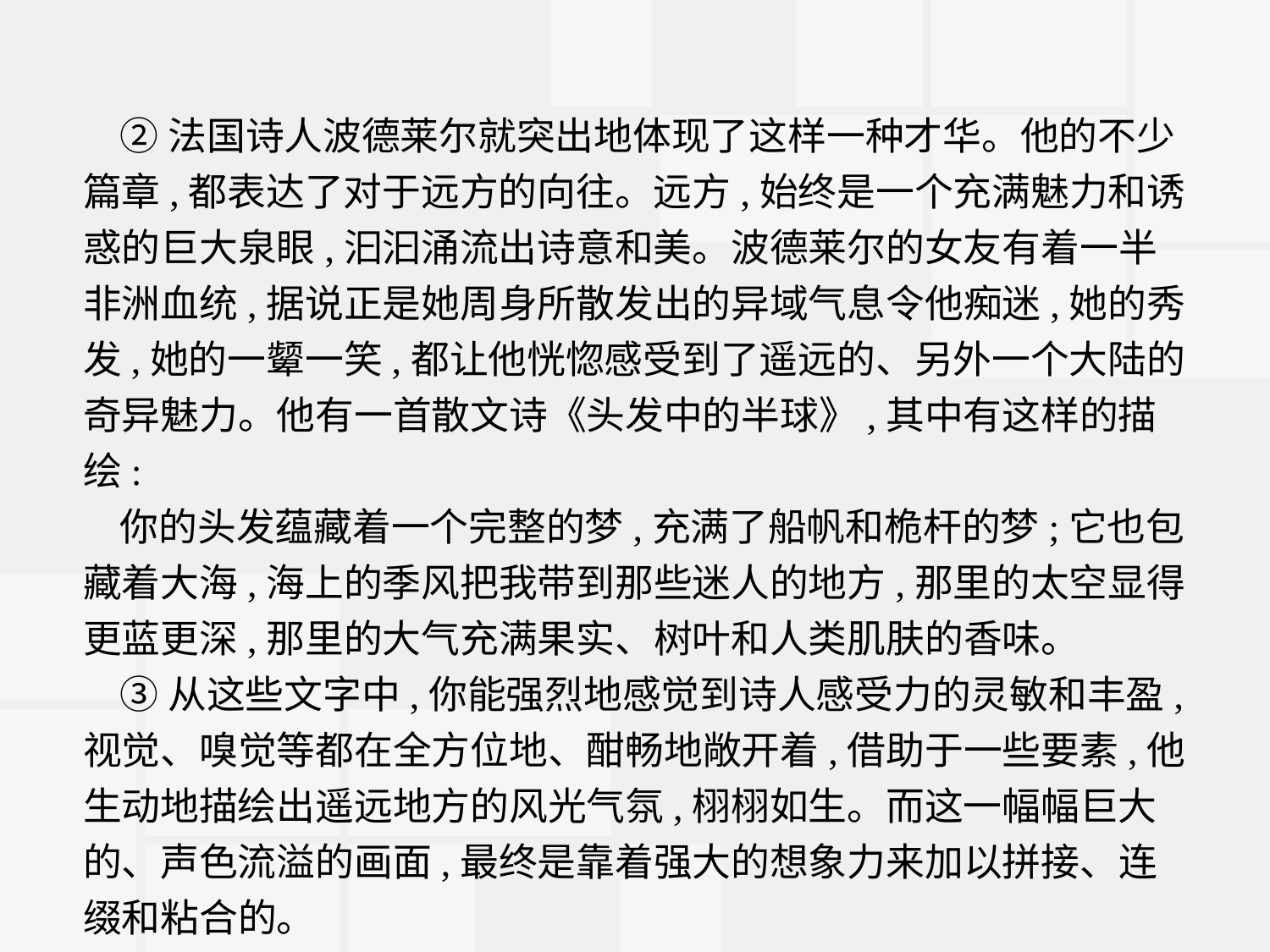

②法国诗人波德莱尔就突出地体现了这样一种才华。他的不少篇章,都表达了对于远方的向往。远方,始终是一个充满魅力和诱惑的巨大泉眼,汩汩涌流出诗意和美。波德莱尔的女友有着一半非洲血统,据说正是她周身所散发出的异域气息令他痴迷,她的秀发,她的一颦一笑,都让他恍惚感受到了遥远的、另外一个大陆的奇异魅力。他有一首散文诗《头发中的半球》,其中有这样的描绘:
你的头发蕴藏着一个完整的梦,充满了船帆和桅杆的梦;它也包藏着大海,海上的季风把我带到那些迷人的地方,那里的太空显得更蓝更深,那里的大气充满果实、树叶和人类肌肤的香味。
③从这些文字中,你能强烈地感觉到诗人感受力的灵敏和丰盈,视觉、嗅觉等都在全方位地、酣畅地敞开着,借助于一些要素,他生动地描绘出遥远地方的风光气氛,栩栩如生。而这一幅幅巨大的、声色流溢的画面,最终是靠着强大的想象力来加以拼接、连缀和粘合的。